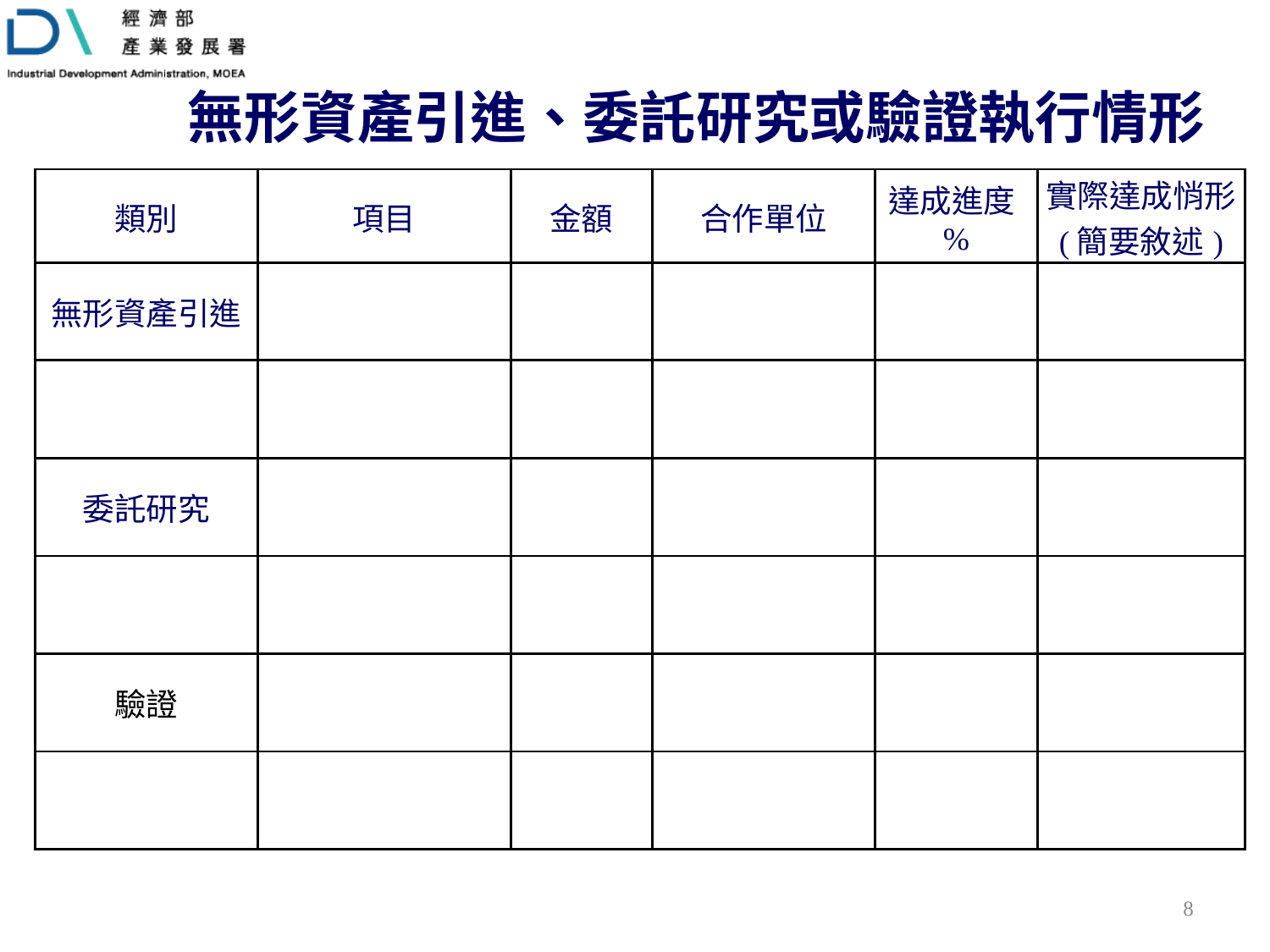

# 無形資產引進、委託研究或驗證執行情形
| 類別 | 項目 | 金額 | 合作單位 | 達成進度% | 實際達成悄形 (簡要敘述) |
| --- | --- | --- | --- | --- | --- |
| 無形資產引進 |  |  |  |  |  |
|  |  |  |  |  |  |
| 委託研究 |  |  |  |  |  |
|  |  |  |  |  |  |
| 驗證 |  |  |  |  |  |
|  |  |  |  |  |  |
8